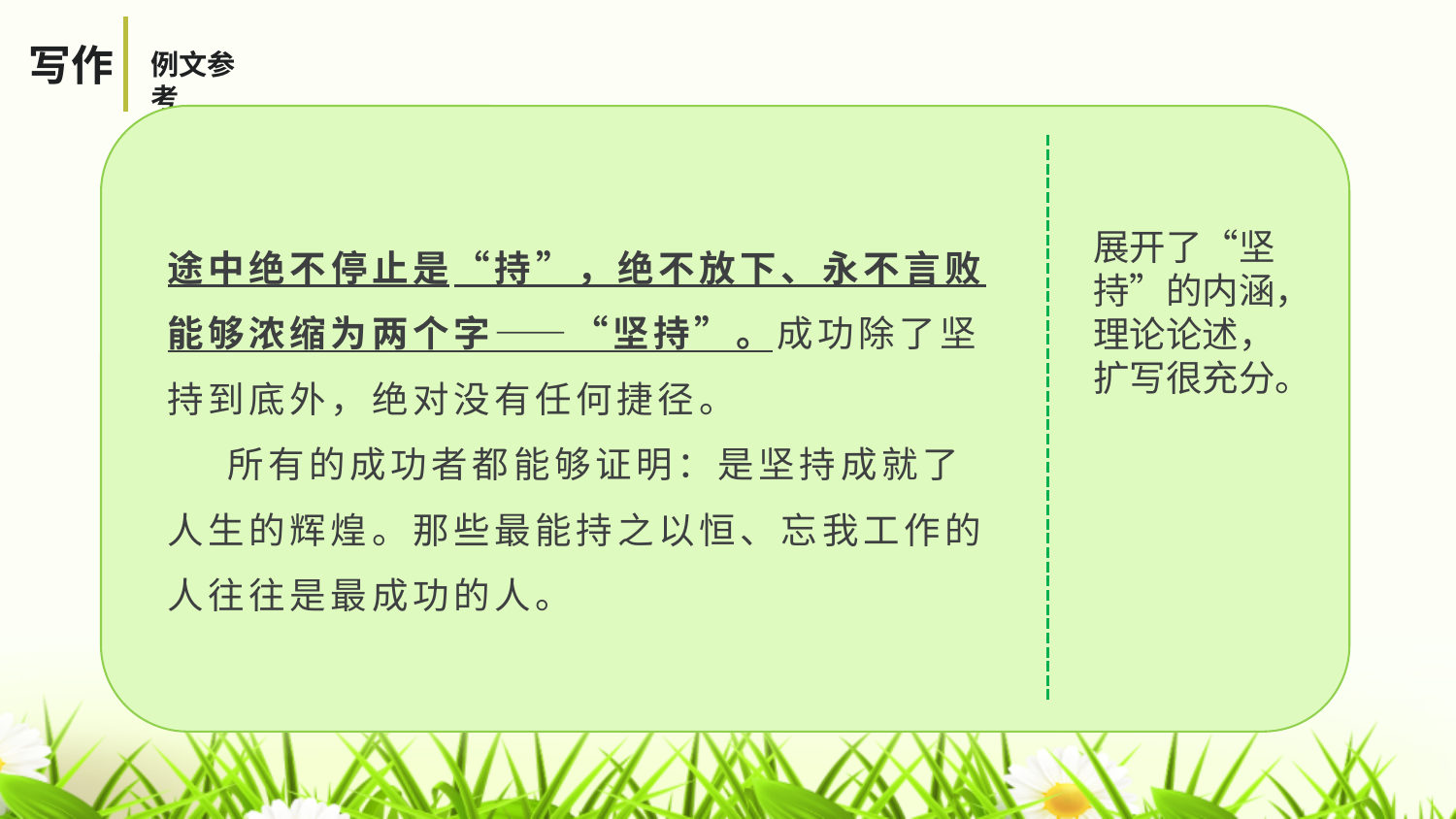

写作
例文参考

途中绝不停止是“持”，绝不放下、永不言败能够浓缩为两个字——“坚持”。成功除了坚持到底外，绝对没有任何捷径。
    所有的成功者都能够证明：是坚持成就了人生的辉煌。那些最能持之以恒、忘我工作的人往往是最成功的人。
展开了“坚持”的内涵，理论论述，扩写很充分。